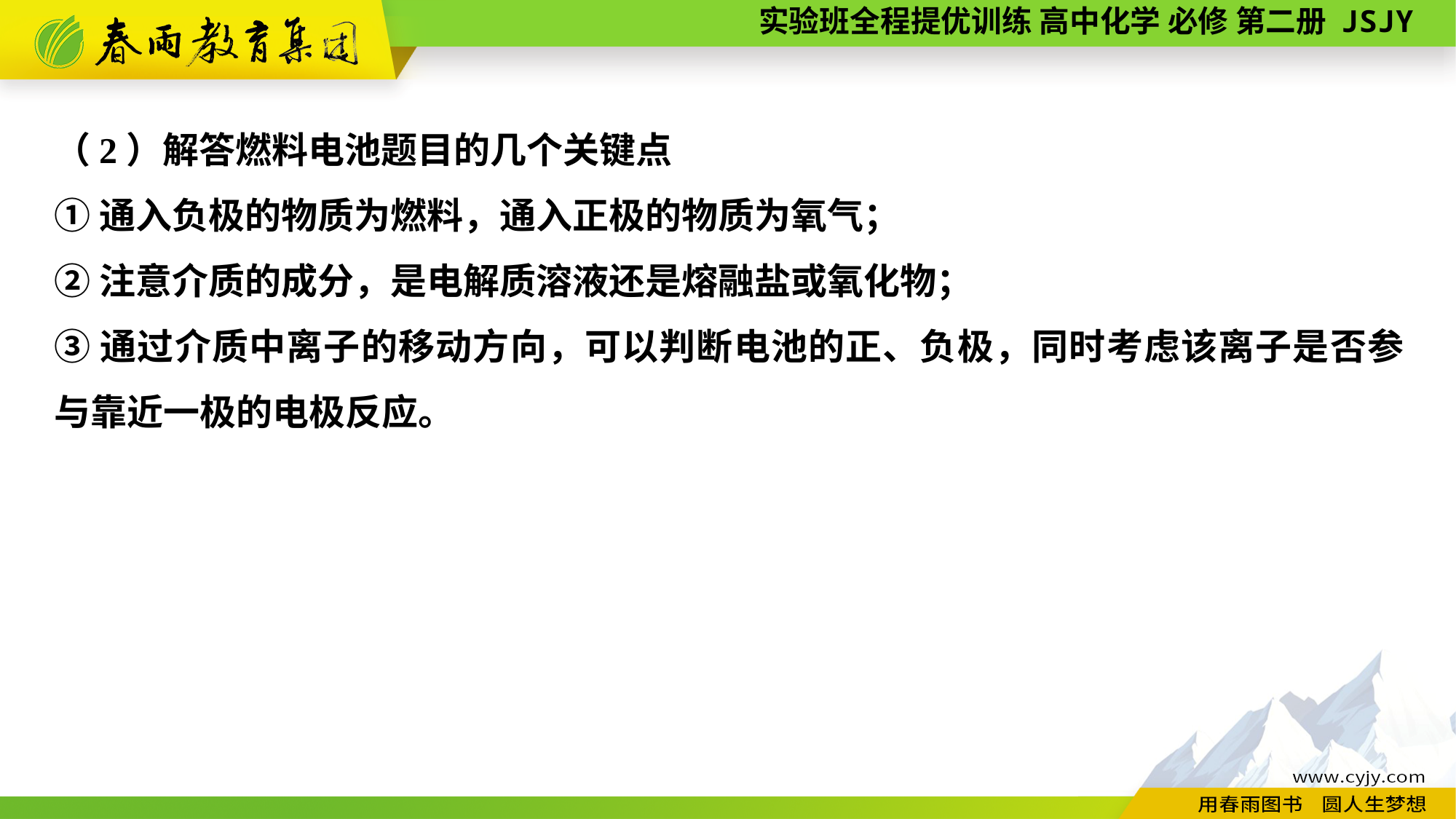

（2）解答燃料电池题目的几个关键点
①通入负极的物质为燃料，通入正极的物质为氧气；
②注意介质的成分，是电解质溶液还是熔融盐或氧化物；
③通过介质中离子的移动方向，可以判断电池的正、负极，同时考虑该离子是否参与靠近一极的电极反应。